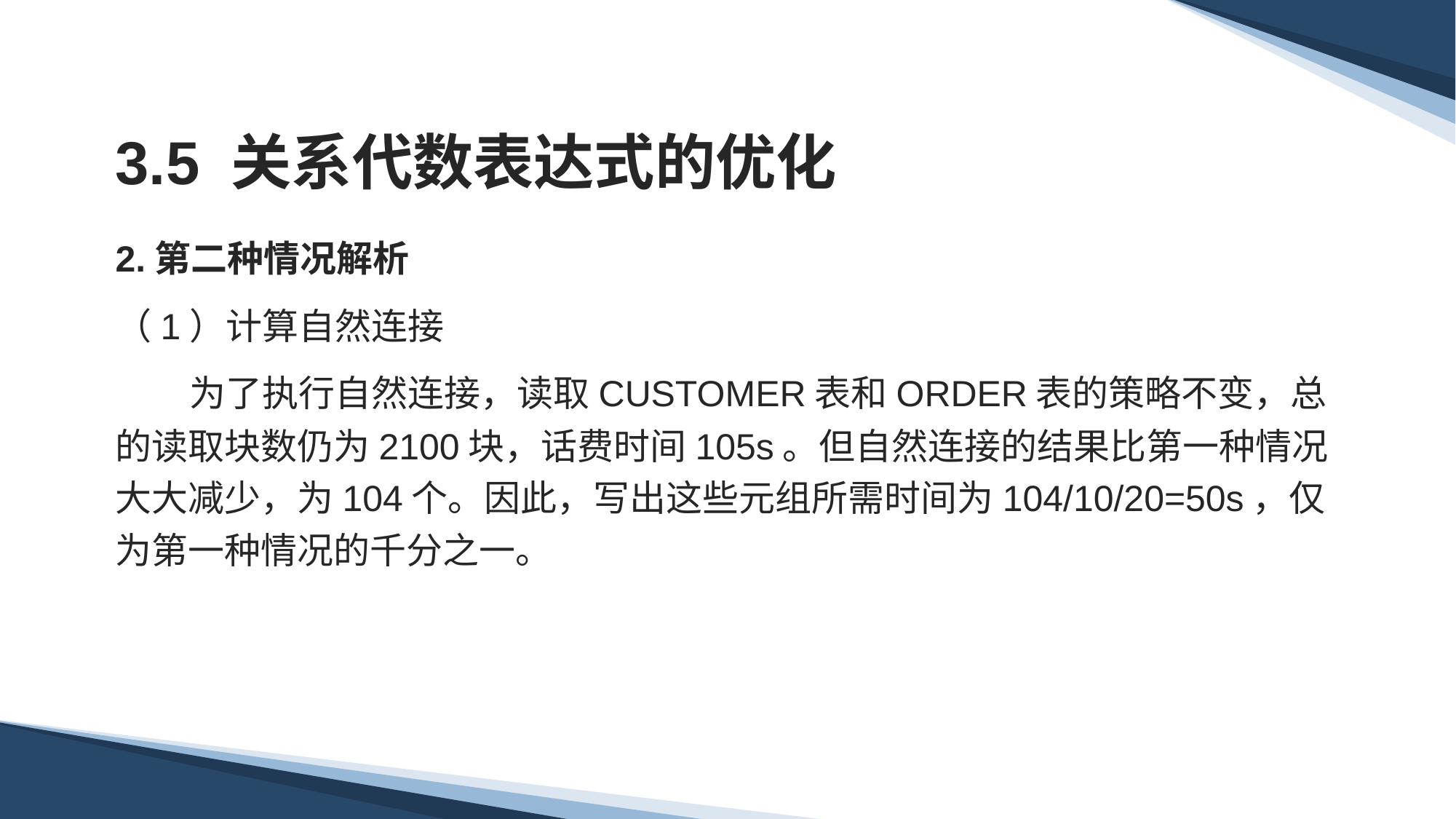

# 3.5 关系代数表达式的优化
2.第二种情况解析
（1）计算自然连接
        为了执行自然连接，读取CUSTOMER表和ORDER表的策略不变，总的读取块数仍为2100块，话费时间105s。但自然连接的结果比第一种情况大大减少，为104个。因此，写出这些元组所需时间为104/10/20=50s，仅为第一种情况的千分之一。